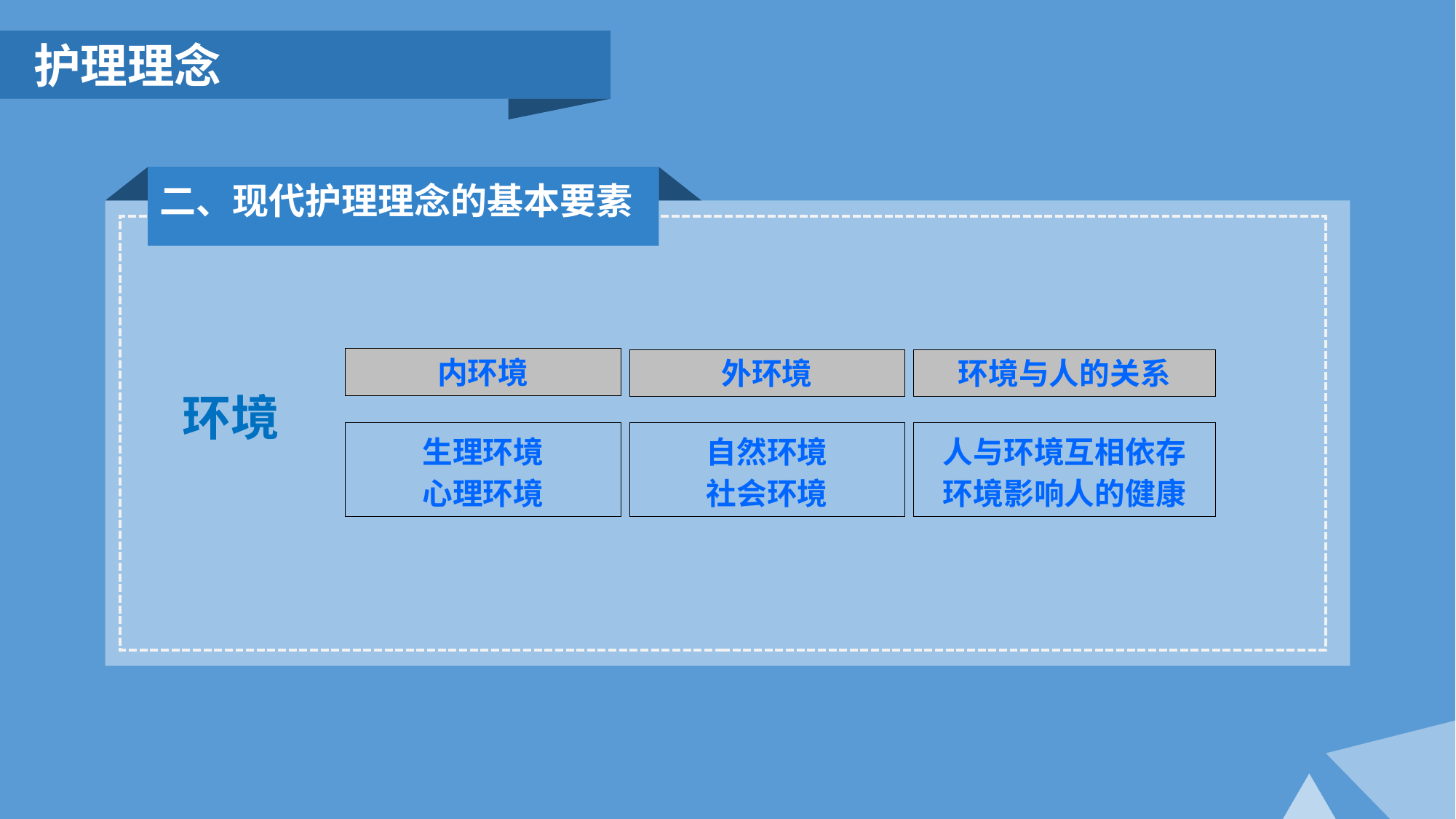

护理理念

二、现代护理理念的基本要素

内环境
外环境
环境与人的关系
生理环境
心理环境
自然环境
社会环境
人与环境互相依存
环境影响人的健康
环境